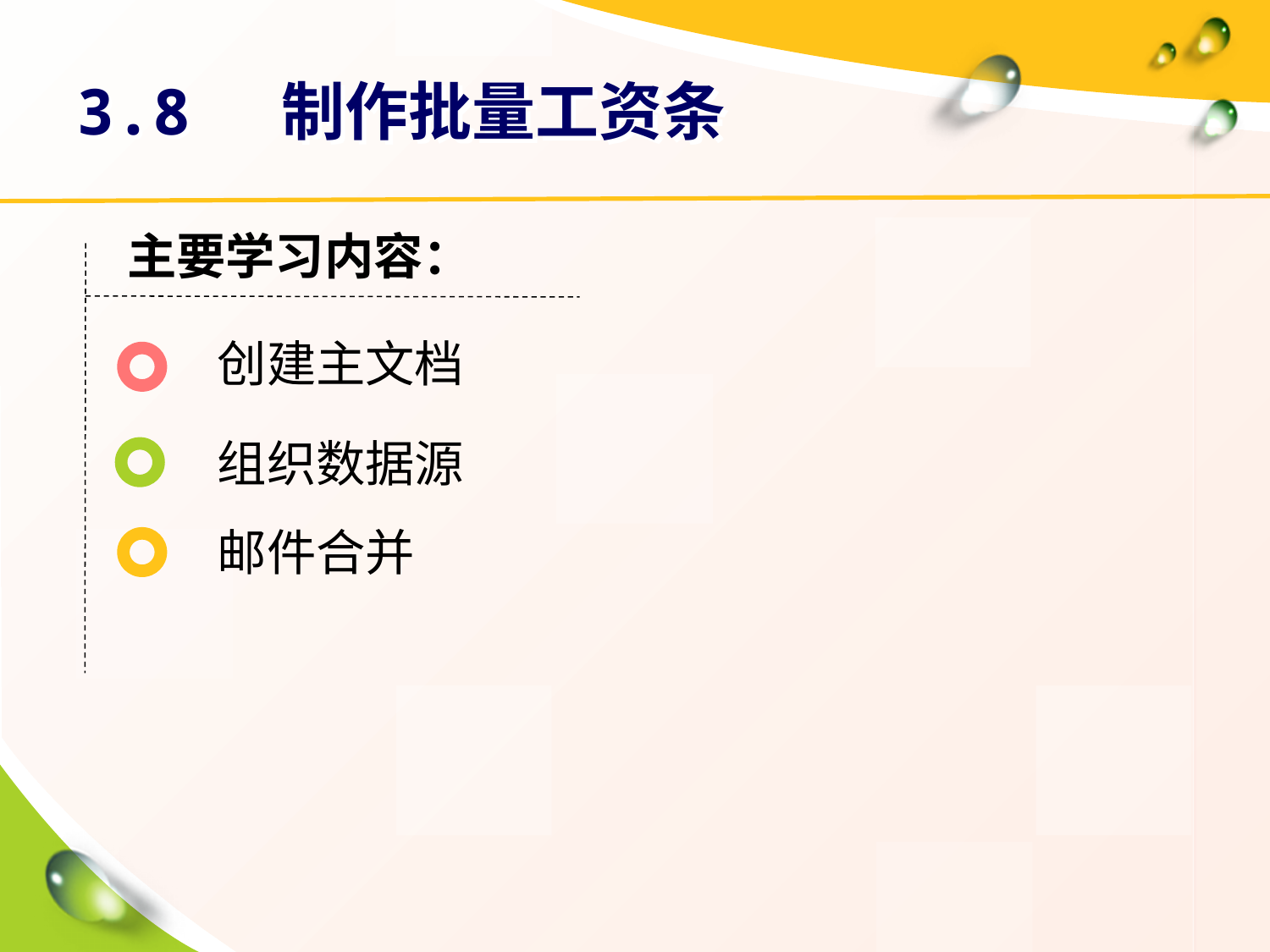

# 3.8  制作批量工资条

主要学习内容：

创建主文档

组织数据源

邮件合并